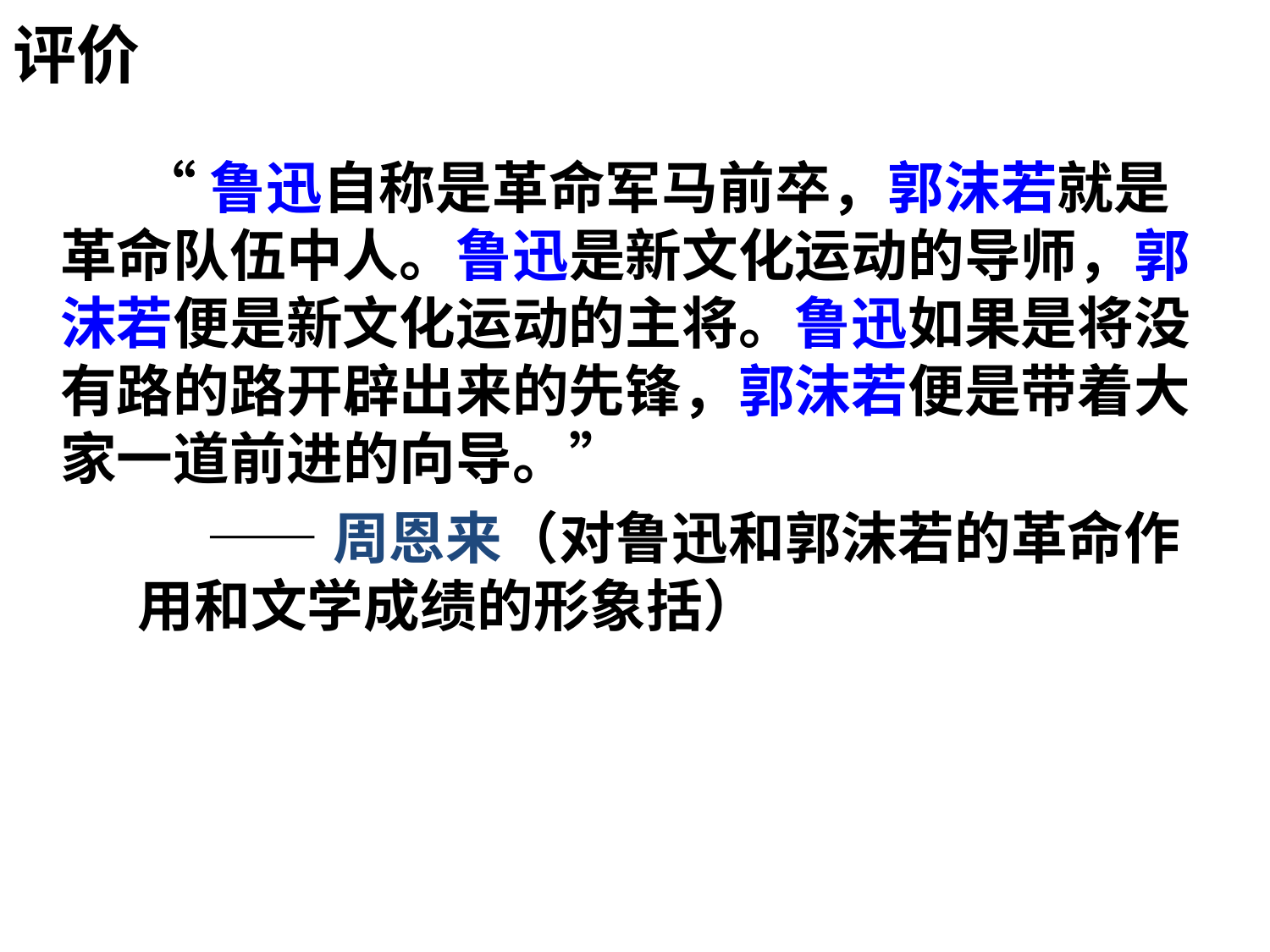

评价
          “鲁迅自称是革命军马前卒，郭沫若就是革命队伍中人。鲁迅是新文化运动的导师，郭沫若便是新文化运动的主将。鲁迅如果是将没有路的路开辟出来的先锋，郭沫若便是带着大家一道前进的向导。”
               ——周恩来（对鲁迅和郭沫若的革命作         用和文学成绩的形象括）